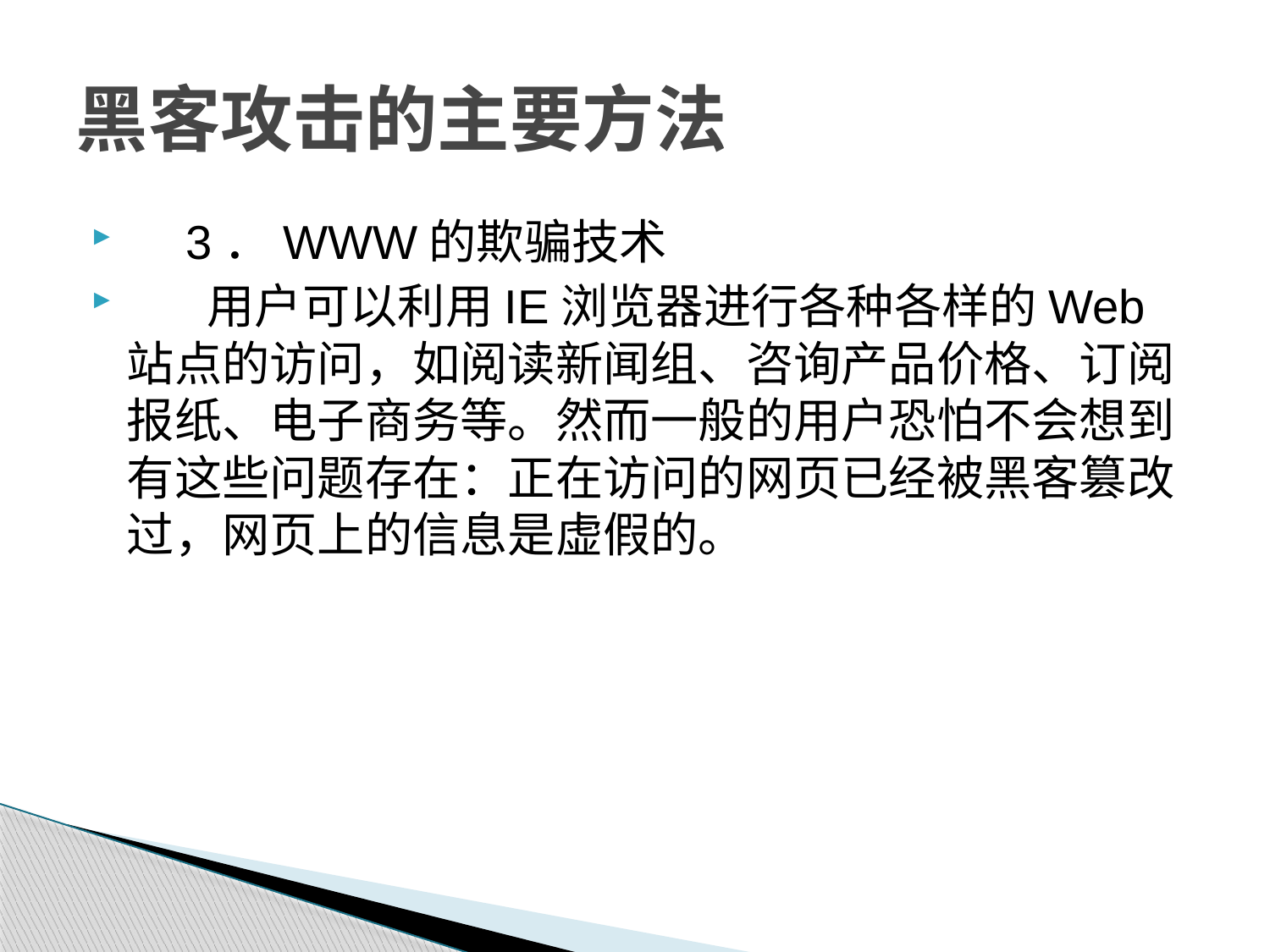

# 黑客攻击的主要方法
　3．WWW的欺骗技术
  　用户可以利用IE浏览器进行各种各样的Web站点的访问，如阅读新闻组、咨询产品价格、订阅报纸、电子商务等。然而一般的用户恐怕不会想到有这些问题存在：正在访问的网页已经被黑客篡改过，网页上的信息是虚假的。